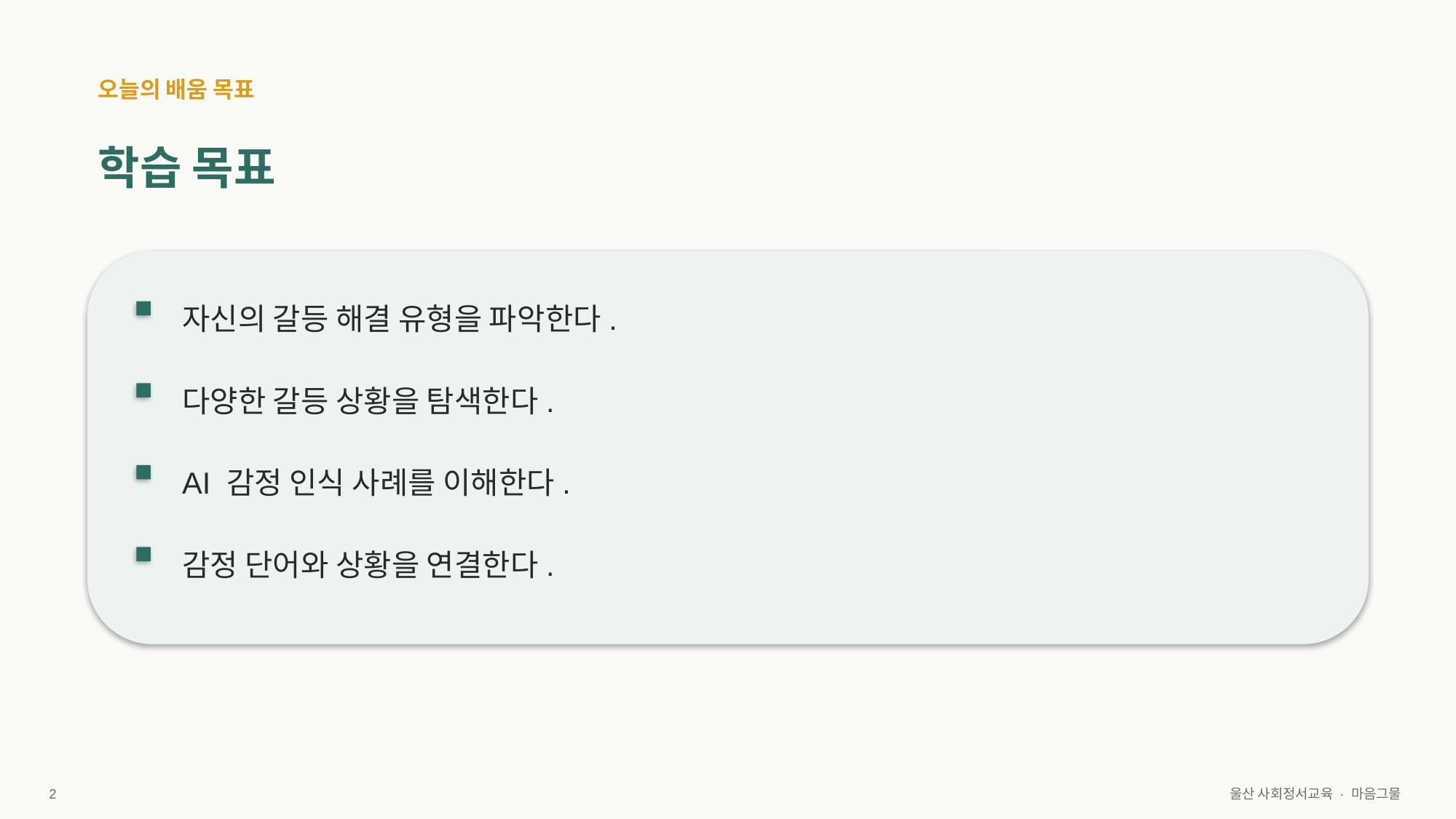

오늘의 배움 목표
학습 목표

자신의 갈등 해결 유형을 파악한다.

다양한 갈등 상황을 탐색한다.

AI 감정 인식 사례를 이해한다.

감정 단어와 상황을 연결한다.

2
울산 사회정서교육 · 마음그물